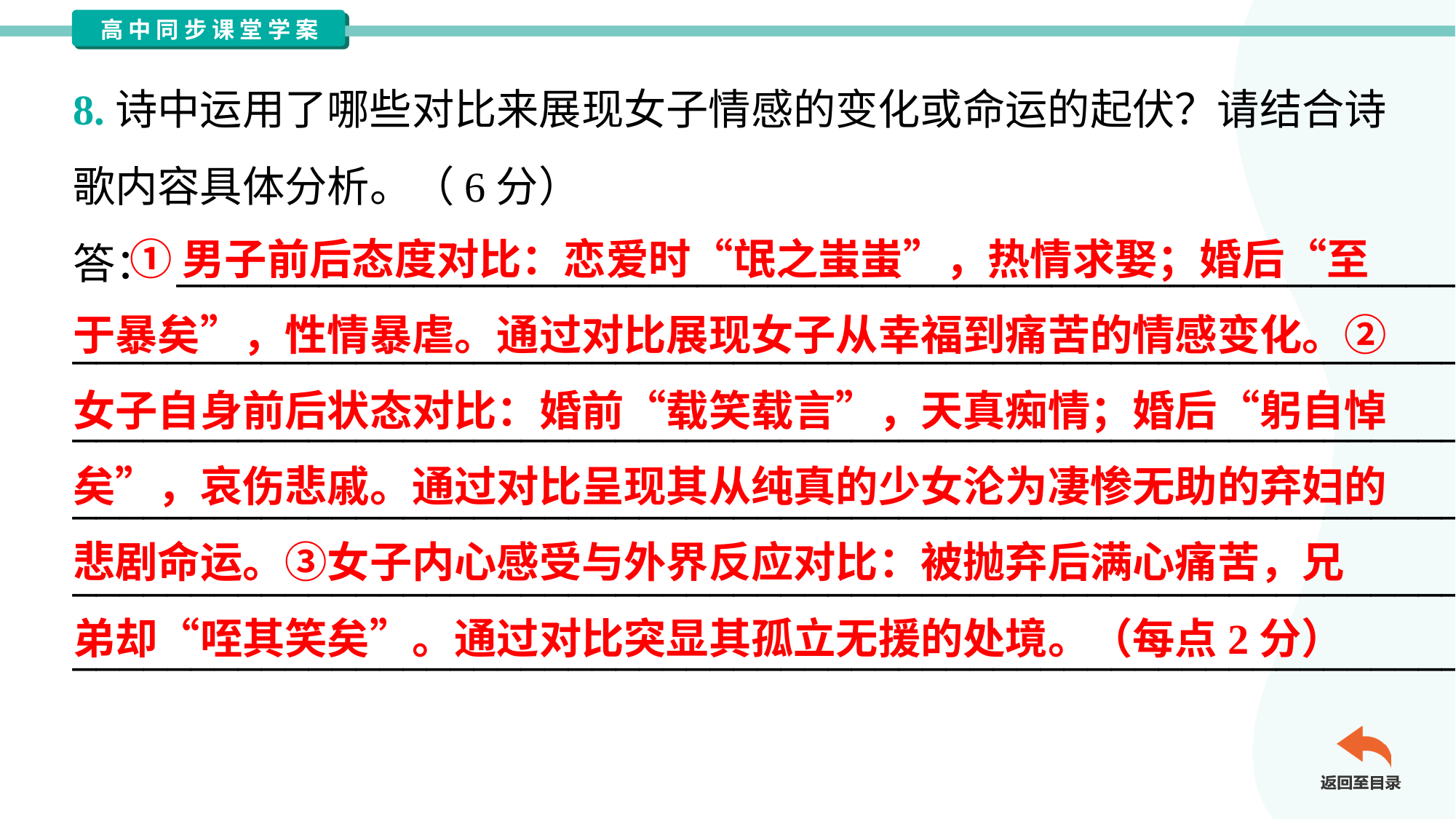

8.诗中运用了哪些对比来展现女子情感的变化或命运的起伏？请结合诗
歌内容具体分析。（6分）
答： ________________________________________________________
_____________________________________________________________
_____________________________________________________________
_____________________________________________________________
_____________________________________________________________
_____________________________________________________________
      ①男子前后态度对比：恋爱时“氓之蚩蚩”，热情求娶；婚后“至
于暴矣”，性情暴虐。通过对比展现女子从幸福到痛苦的情感变化。②
女子自身前后状态对比：婚前“载笑载言”，天真痴情；婚后“躬自悼
矣”，哀伤悲戚。通过对比呈现其从纯真的少女沦为凄惨无助的弃妇的
悲剧命运。③女子内心感受与外界反应对比：被抛弃后满心痛苦，兄
弟却“咥其笑矣”。通过对比突显其孤立无援的处境。（每点2分）